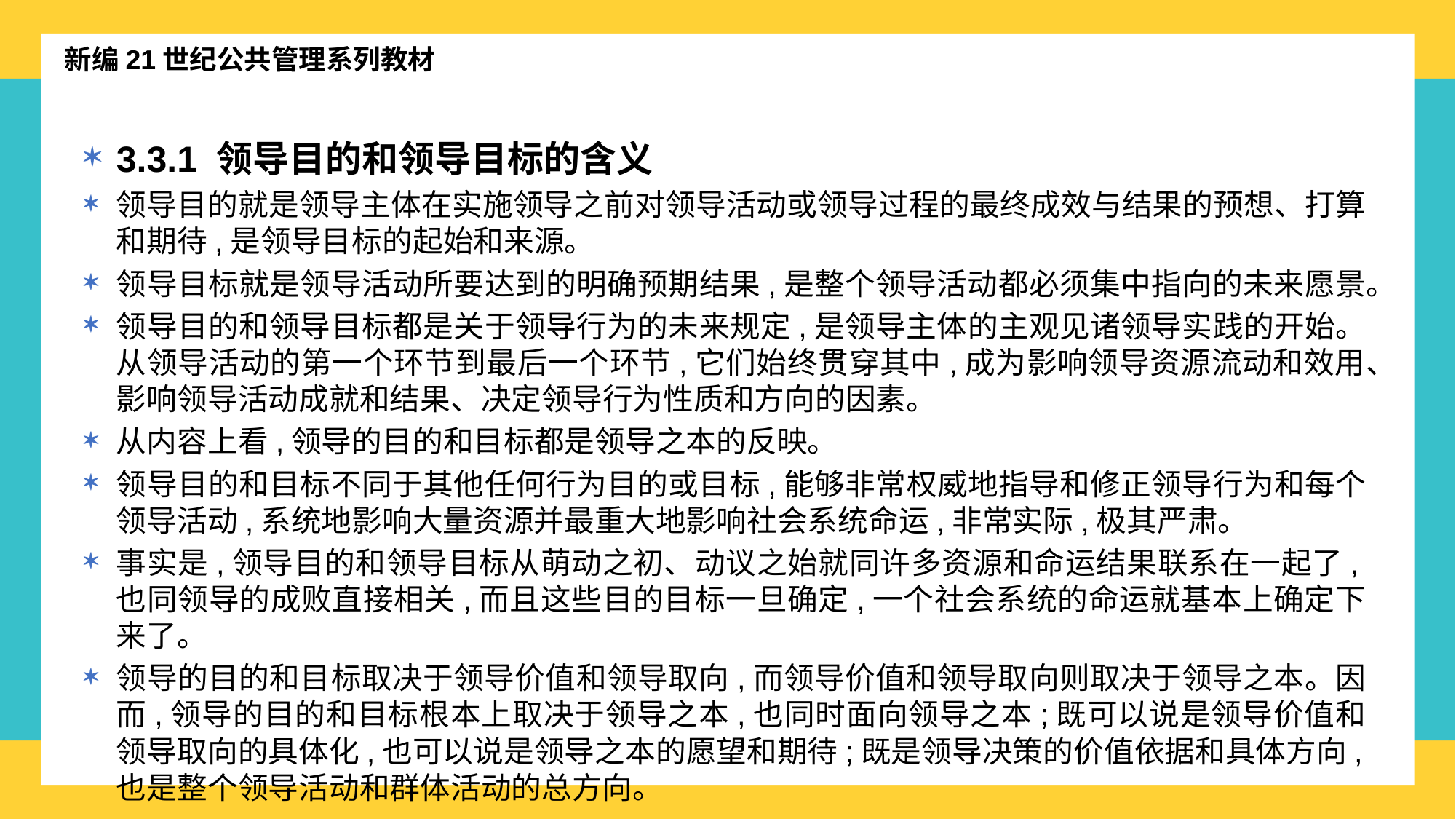

新编21世纪公共管理系列教材
3.3.1 领导目的和领导目标的含义
领导目的就是领导主体在实施领导之前对领导活动或领导过程的最终成效与结果的预想、打算和期待,是领导目标的起始和来源。
领导目标就是领导活动所要达到的明确预期结果,是整个领导活动都必须集中指向的未来愿景。
领导目的和领导目标都是关于领导行为的未来规定,是领导主体的主观见诸领导实践的开始。从领导活动的第一个环节到最后一个环节,它们始终贯穿其中,成为影响领导资源流动和效用、影响领导活动成就和结果、决定领导行为性质和方向的因素。
从内容上看,领导的目的和目标都是领导之本的反映。
领导目的和目标不同于其他任何行为目的或目标,能够非常权威地指导和修正领导行为和每个领导活动,系统地影响大量资源并最重大地影响社会系统命运,非常实际,极其严肃。
事实是,领导目的和领导目标从萌动之初、动议之始就同许多资源和命运结果联系在一起了,也同领导的成败直接相关,而且这些目的目标一旦确定,一个社会系统的命运就基本上确定下来了。
领导的目的和目标取决于领导价值和领导取向,而领导价值和领导取向则取决于领导之本。因而,领导的目的和目标根本上取决于领导之本,也同时面向领导之本;既可以说是领导价值和领导取向的具体化,也可以说是领导之本的愿望和期待;既是领导决策的价值依据和具体方向,也是整个领导活动和群体活动的总方向。